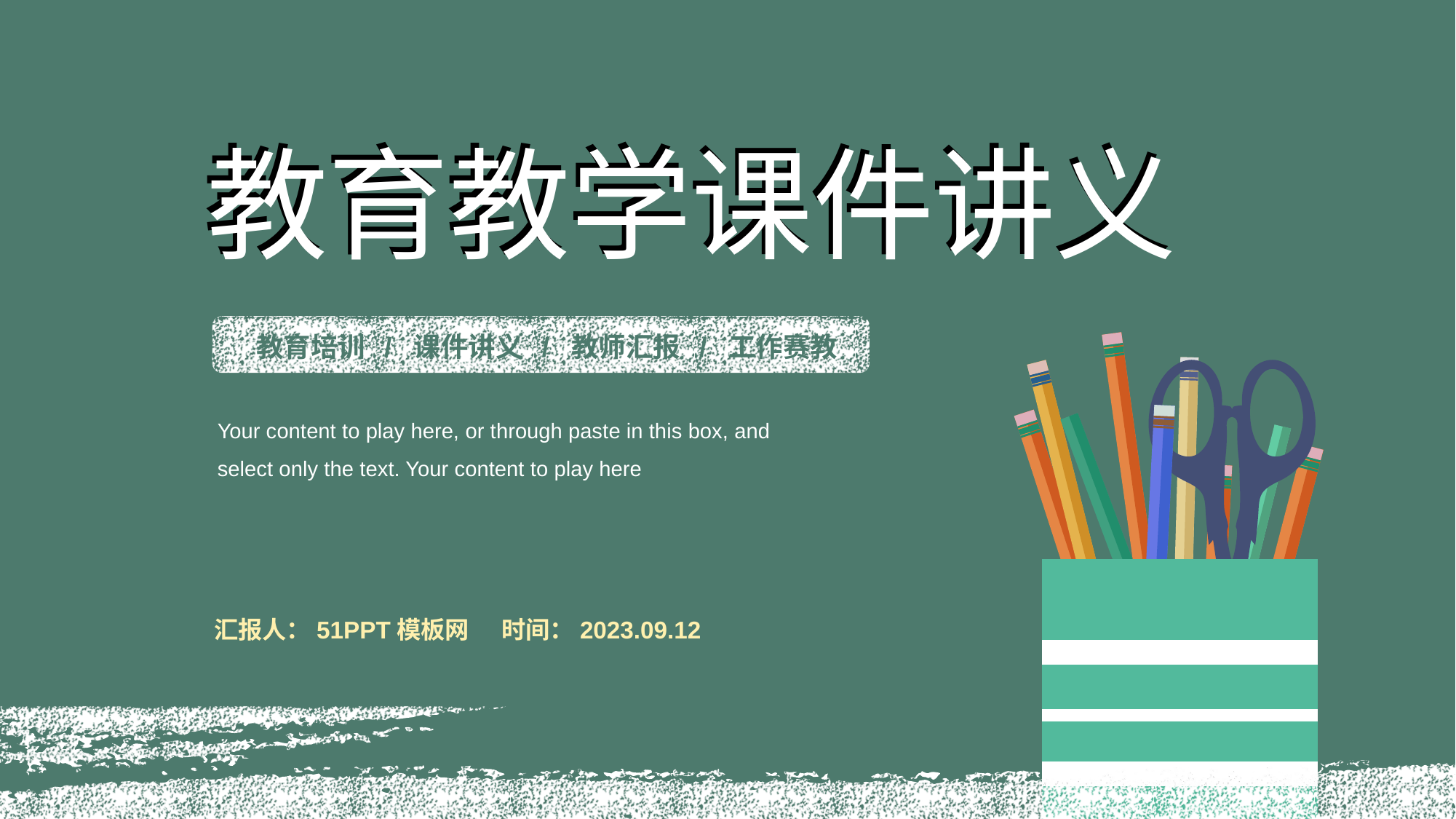

教育教学课件讲义
教育教学课件讲义

教育培训  /  课件讲义  /  教师汇报  /  工作赛教

Your content to play here, or through paste in this box, and select only the text. Your content to play here
汇报人：51PPT模板网
时间：2023.09.12